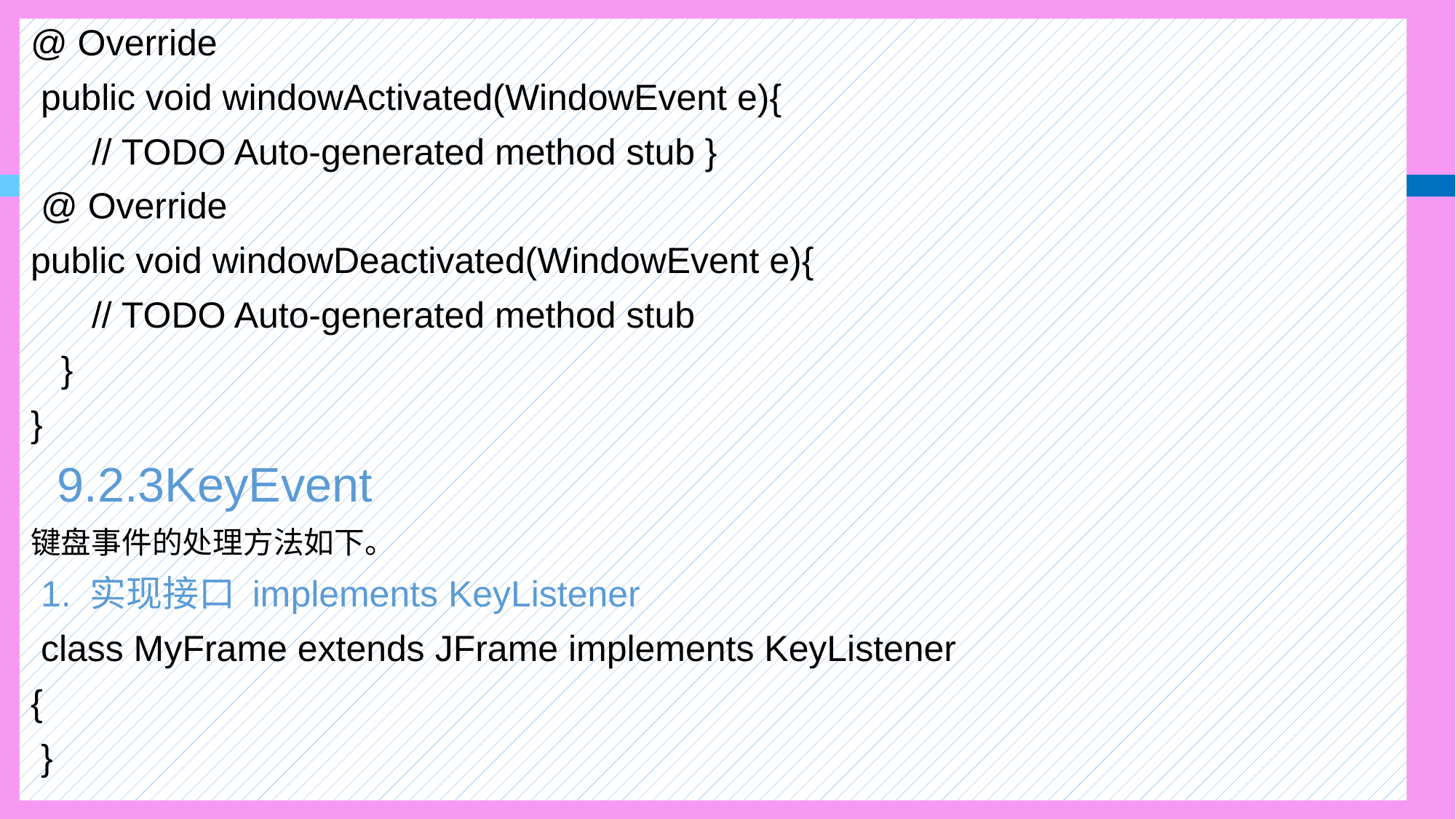

@ Override
 public void windowActivated(WindowEvent e){
      // TODO Auto-generated method stub }
 @ Override
public void windowDeactivated(WindowEvent e){
      // TODO Auto-generated method stub
   }
}
  9.2.3KeyEvent
键盘事件的处理方法如下。
 1. 实现接口 implements KeyListener
 class MyFrame extends JFrame implements KeyListener
{
 }
#